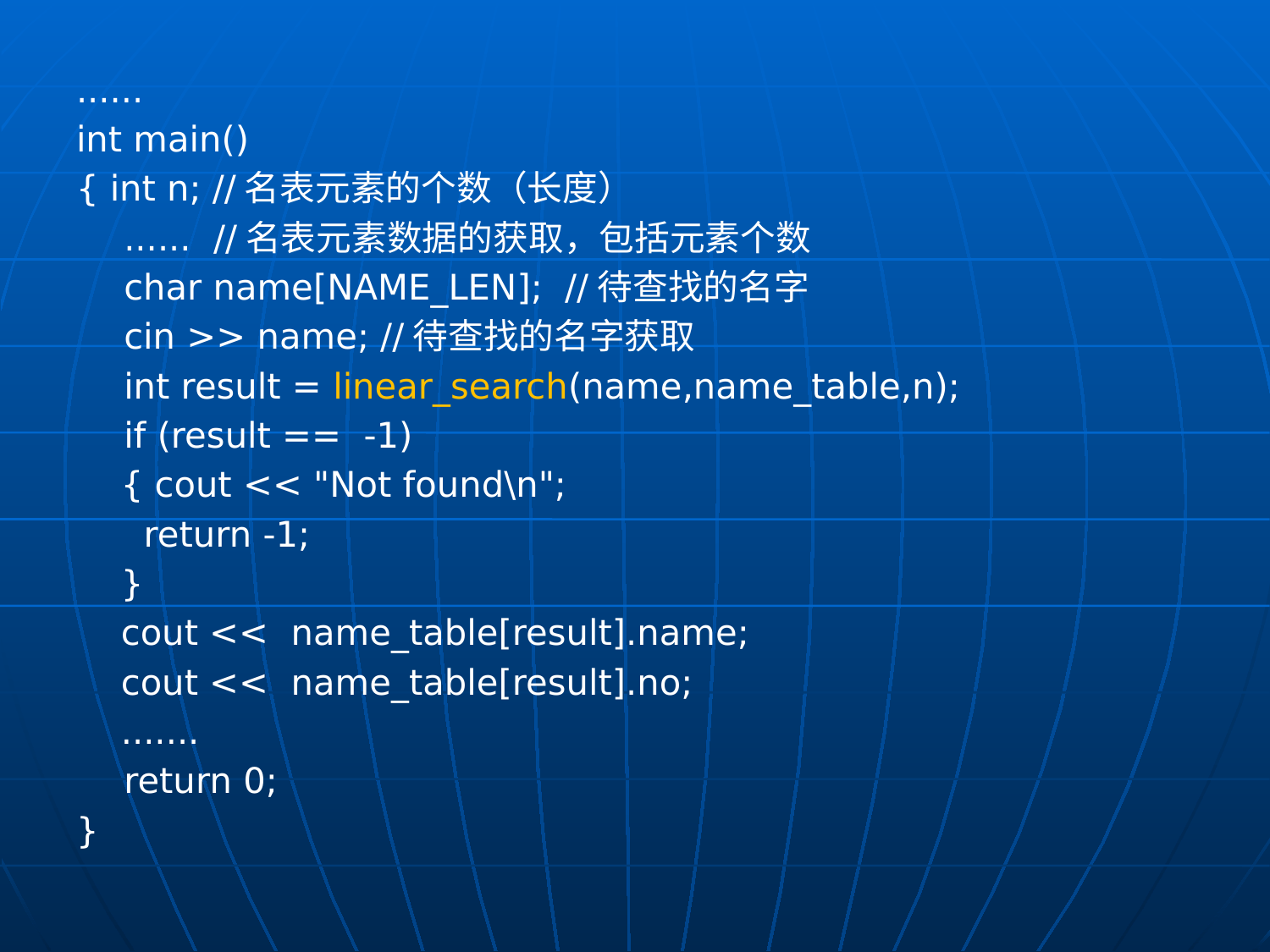

......
int main()
{ int n; //名表元素的个数（长度）
	......  //名表元素数据的获取，包括元素个数
	char name[NAME_LEN];  //待查找的名字
	cin >> name; //待查找的名字获取
	int result = linear_search(name,name_table,n);
	if (result ==  -1)
    { cout << "Not found\n";
      return -1;
    }
    cout <<  name_table[result].name;
    cout <<  name_table[result].no;
    .......
	return 0;
}